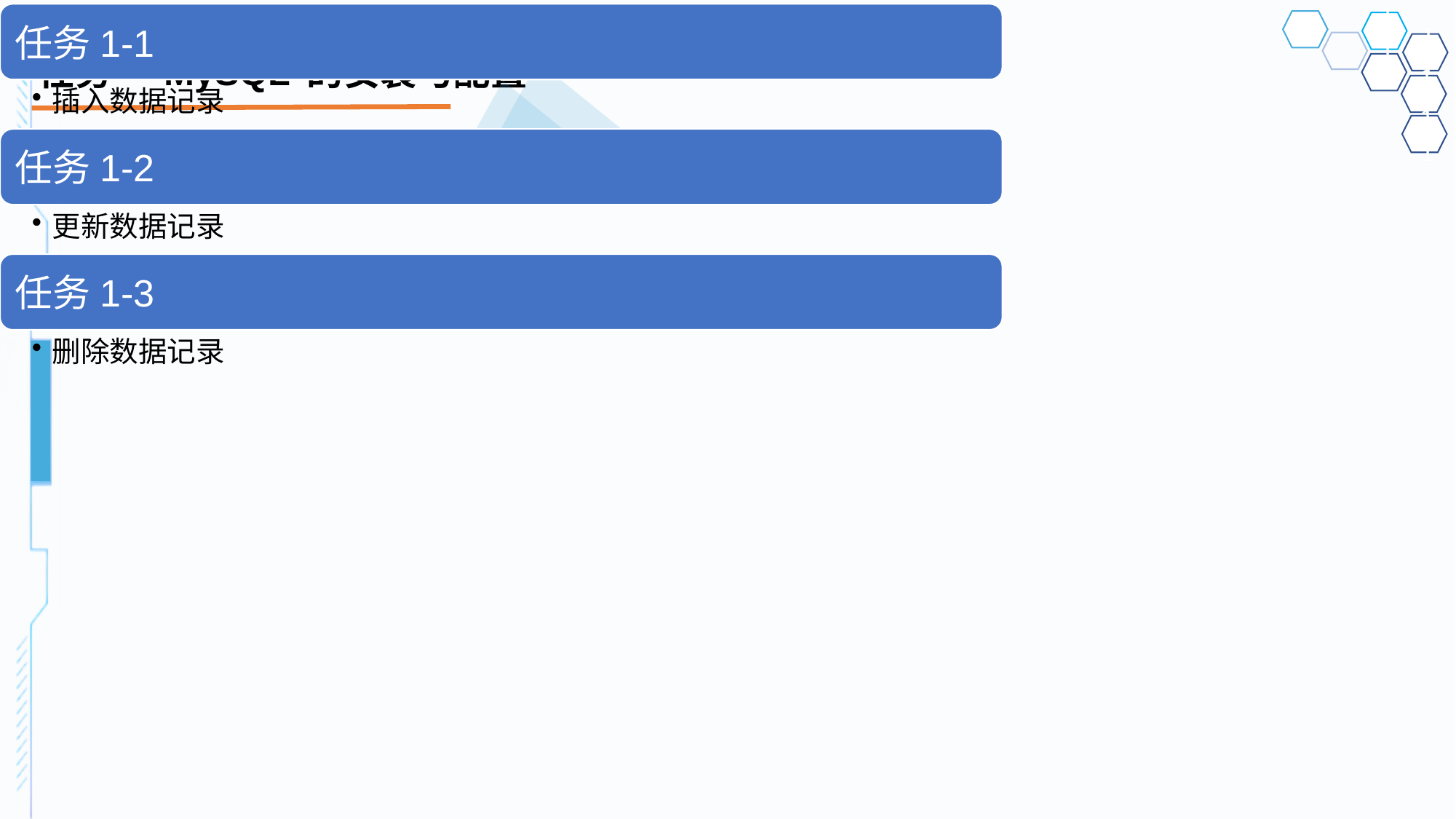

# 任务一 MySQL 的安装与配置

任务1-1
插入数据记录
任务1-2
更新数据记录
任务1-3
删除数据记录